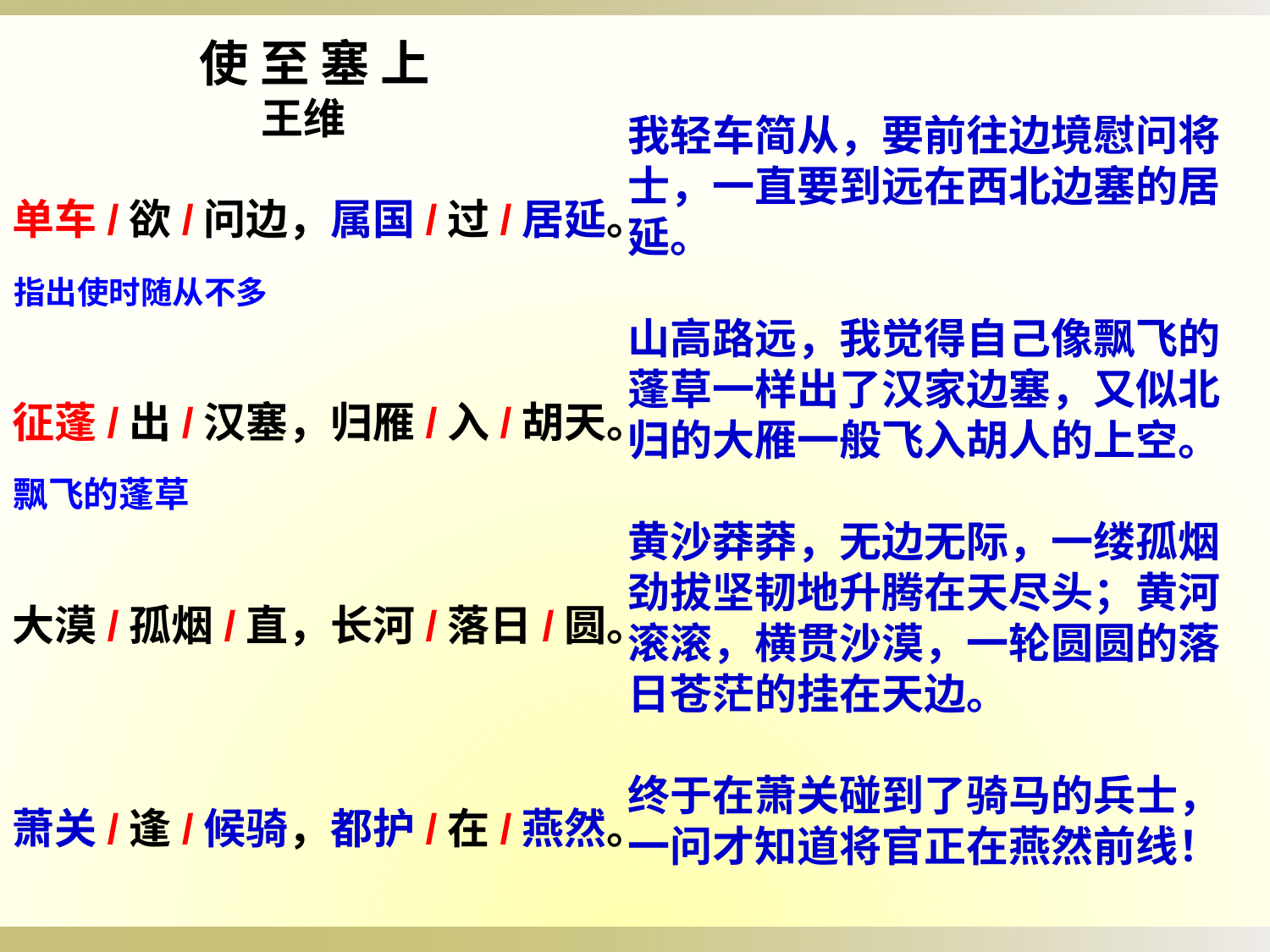

使 至 塞 上
         王维
我轻车简从，要前往边境慰问将士，一直要到远在西北边塞的居延。

山高路远，我觉得自己像飘飞的蓬草一样出了汉家边塞，又似北归的大雁一般飞入胡人的上空。

黄沙莽莽，无边无际，一缕孤烟劲拔坚韧地升腾在天尽头；黄河滚滚，横贯沙漠，一轮圆圆的落日苍茫的挂在天边。

终于在萧关碰到了骑马的兵士，一问才知道将官正在燕然前线！
单车/欲/问边，属国/过/居延。

征蓬/出/汉塞，归雁/入/胡天。

大漠/孤烟/直，长河/落日/圆。

萧关/逢/候骑，都护/在/燕然。
指出使时随从不多
飘飞的蓬草